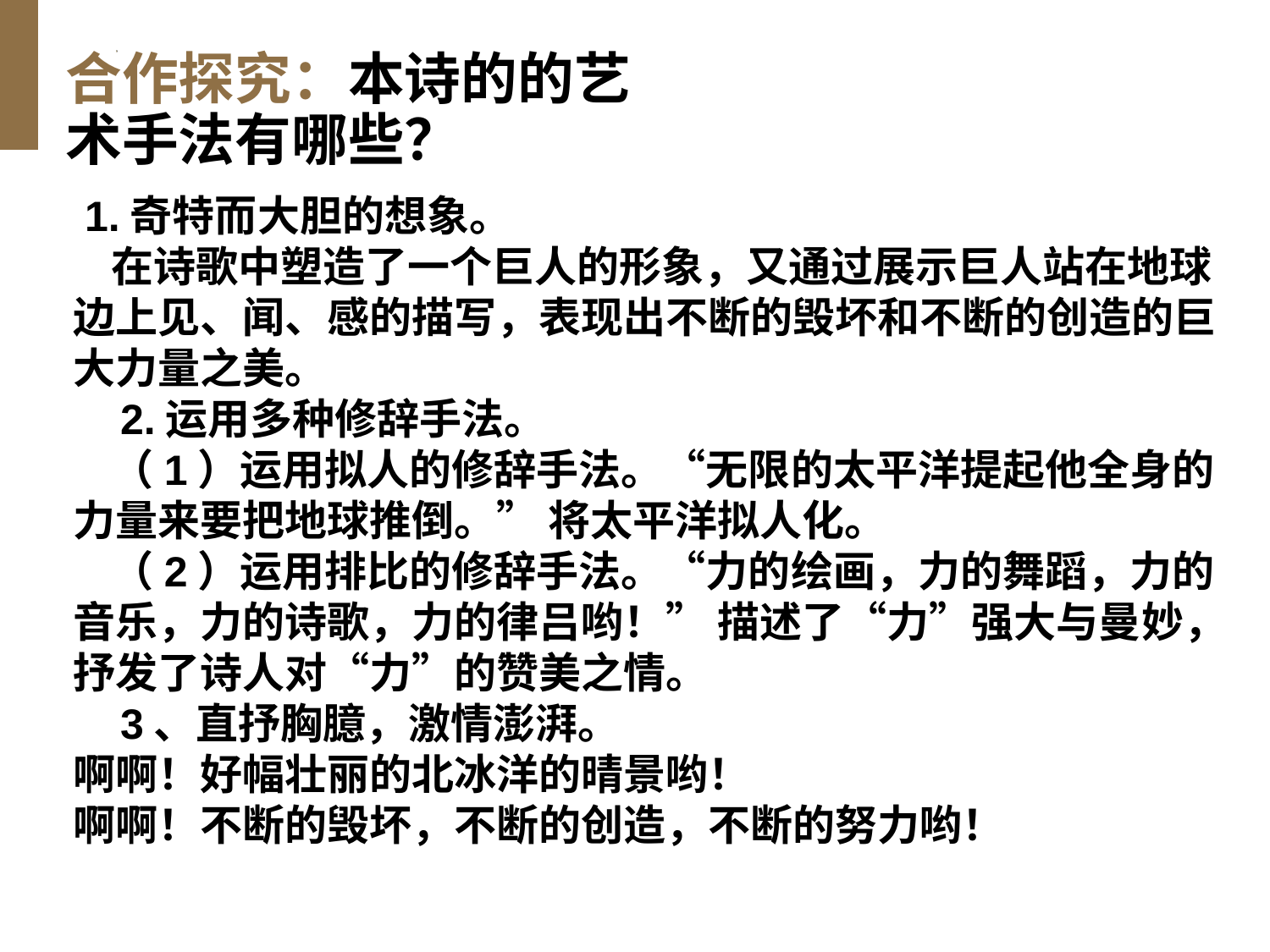

# 合作探究：本诗的的艺术手法有哪些？
 1.奇特而大胆的想象。
   在诗歌中塑造了一个巨人的形象，又通过展示巨人站在地球边上见、闻、感的描写，表现出不断的毁坏和不断的创造的巨大力量之美。
    2.运用多种修辞手法。
   （1）运用拟人的修辞手法。“无限的太平洋提起他全身的力量来要把地球推倒。” 将太平洋拟人化。
   （2）运用排比的修辞手法。“力的绘画，力的舞蹈，力的音乐，力的诗歌，力的律吕哟！” 描述了“力”强大与曼妙，抒发了诗人对“力”的赞美之情。
    3、直抒胸臆，激情澎湃。
啊啊！好幅壮丽的北冰洋的晴景哟！
啊啊！不断的毁坏，不断的创造，不断的努力哟！